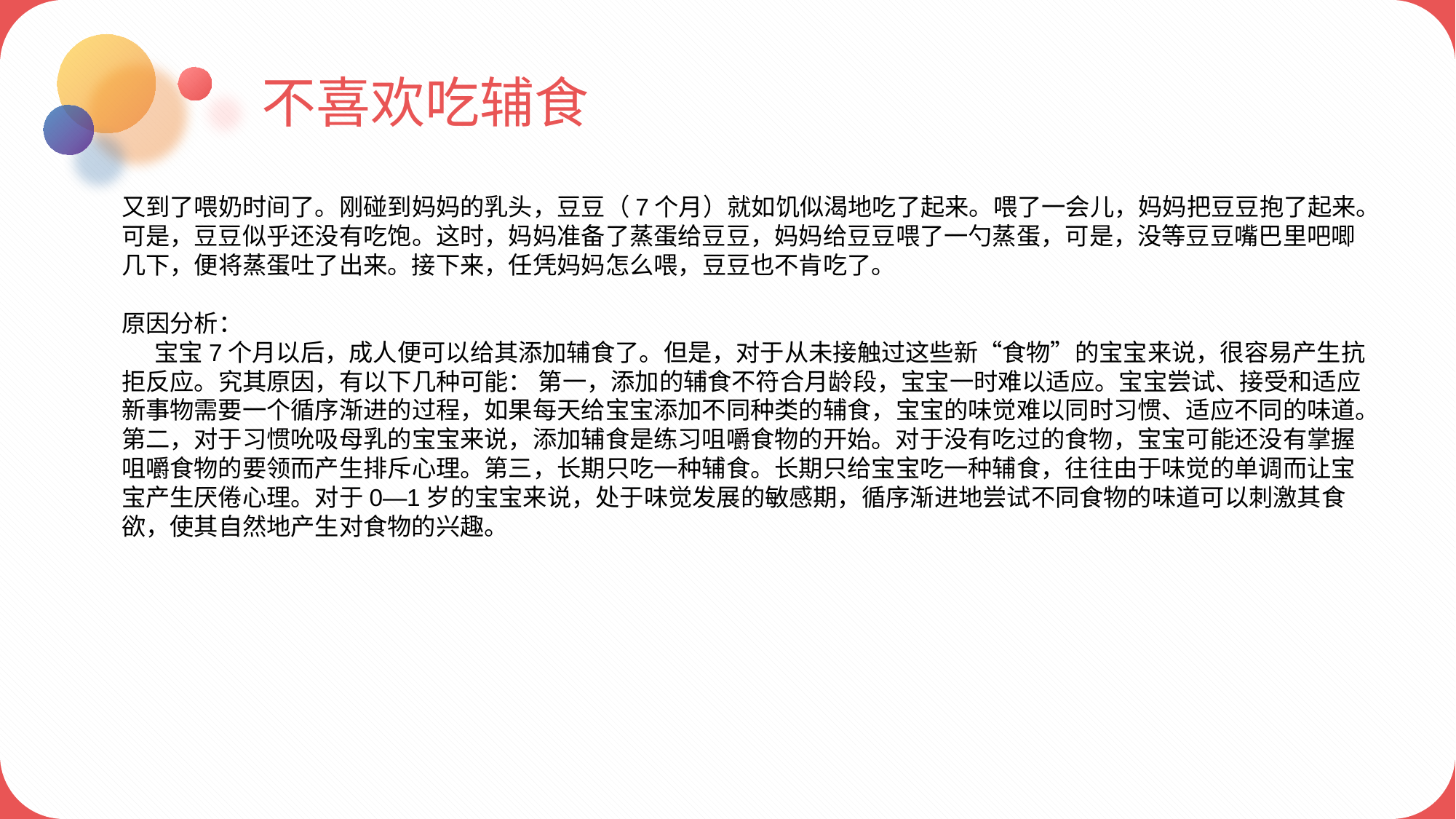

不喜欢吃辅食
又到了喂奶时间了。刚碰到妈妈的乳头，豆豆（7个月）就如饥似渴地吃了起来。喂了一会儿，妈妈把豆豆抱了起来。可是，豆豆似乎还没有吃饱。这时，妈妈准备了蒸蛋给豆豆，妈妈给豆豆喂了一勺蒸蛋，可是，没等豆豆嘴巴里吧唧几下，便将蒸蛋吐了出来。接下来，任凭妈妈怎么喂，豆豆也不肯吃了。

原因分析：
     宝宝7个月以后，成人便可以给其添加辅食了。但是，对于从未接触过这些新“食物”的宝宝来说，很容易产生抗拒反应。究其原因，有以下几种可能： 第一，添加的辅食不符合月龄段，宝宝一时难以适应。宝宝尝试、接受和适应新事物需要一个循序渐进的过程，如果每天给宝宝添加不同种类的辅食，宝宝的味觉难以同时习惯、适应不同的味道。第二，对于习惯吮吸母乳的宝宝来说，添加辅食是练习咀嚼食物的开始。对于没有吃过的食物，宝宝可能还没有掌握咀嚼食物的要领而产生排斥心理。第三，长期只吃一种辅食。长期只给宝宝吃一种辅食，往往由于味觉的单调而让宝宝产生厌倦心理。对于0—1岁的宝宝来说，处于味觉发展的敏感期，循序渐进地尝试不同食物的味道可以刺激其食欲，使其自然地产生对食物的兴趣。